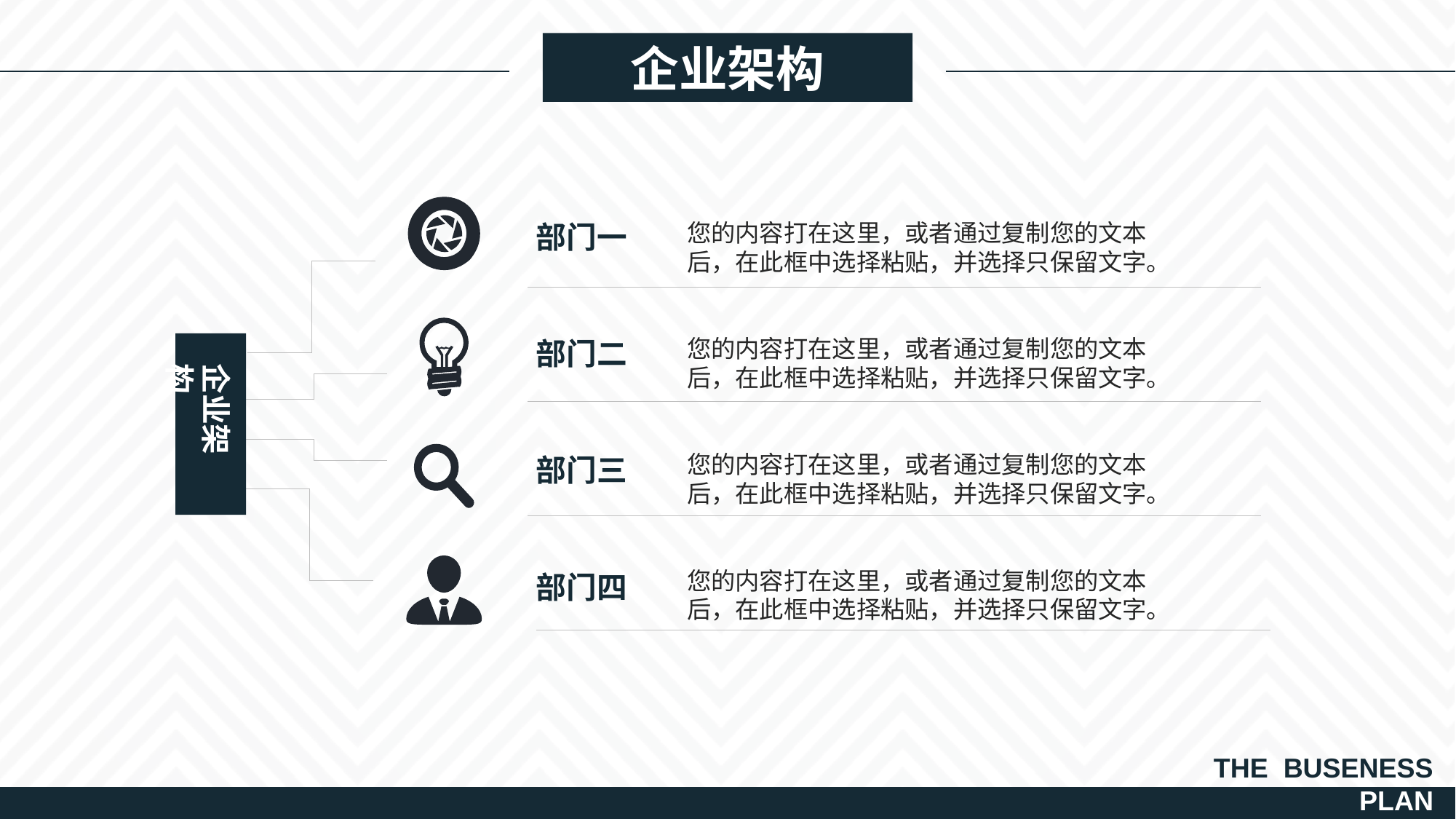

企业架构

您的内容打在这里，或者通过复制您的文本后，在此框中选择粘贴，并选择只保留文字。
部门一

您的内容打在这里，或者通过复制您的文本后，在此框中选择粘贴，并选择只保留文字。
部门二

企业架构

您的内容打在这里，或者通过复制您的文本后，在此框中选择粘贴，并选择只保留文字。
部门三

您的内容打在这里，或者通过复制您的文本后，在此框中选择粘贴，并选择只保留文字。
部门四
THE  BUSENESS
PLAN